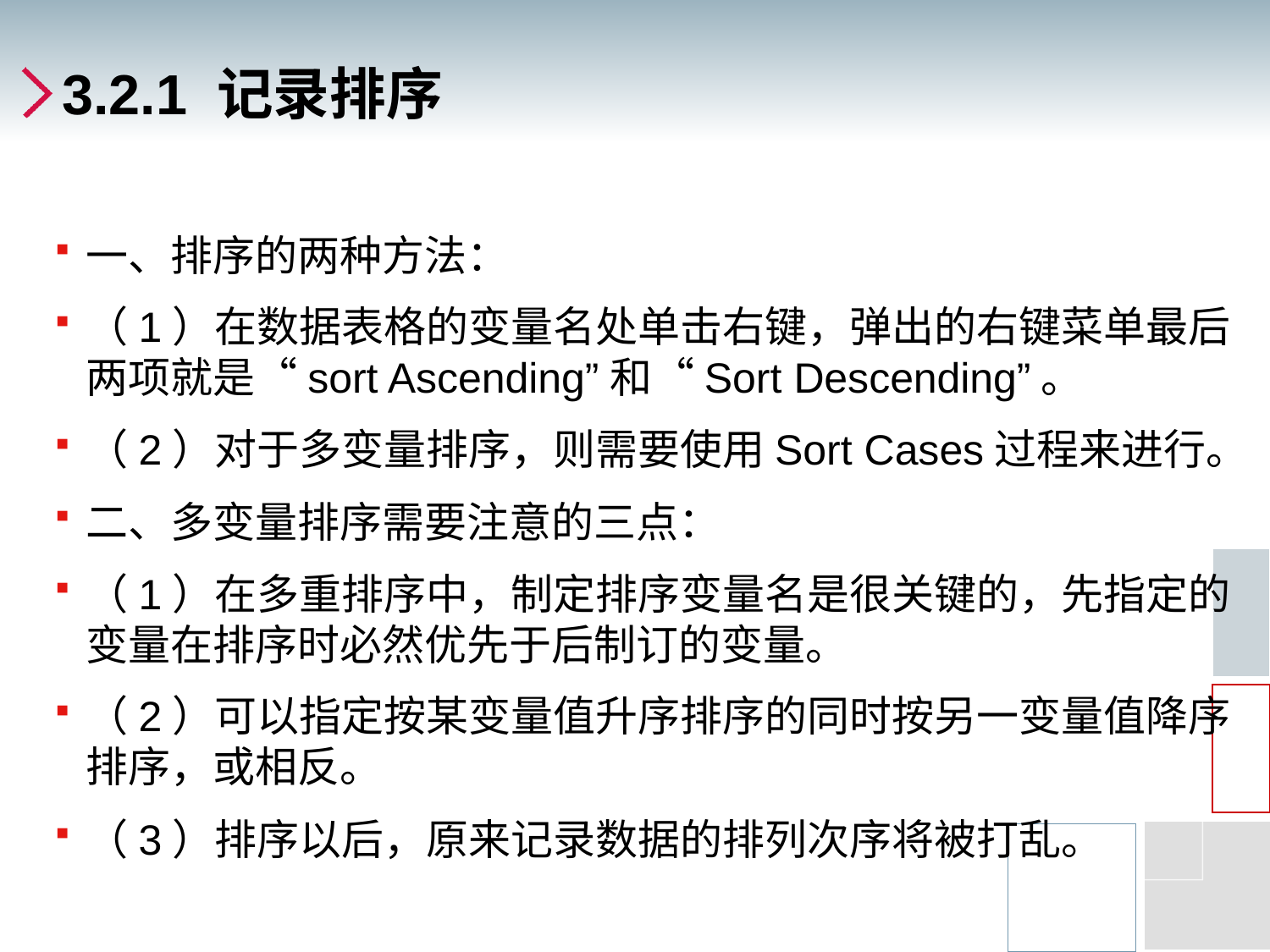

# 3.2.1 记录排序
一、排序的两种方法：
（1）在数据表格的变量名处单击右键，弹出的右键菜单最后两项就是“sort Ascending”和“Sort Descending”。
（2）对于多变量排序，则需要使用Sort Cases过程来进行。
二、多变量排序需要注意的三点：
（1）在多重排序中，制定排序变量名是很关键的，先指定的变量在排序时必然优先于后制订的变量。
（2）可以指定按某变量值升序排序的同时按另一变量值降序排序，或相反。
（3）排序以后，原来记录数据的排列次序将被打乱。